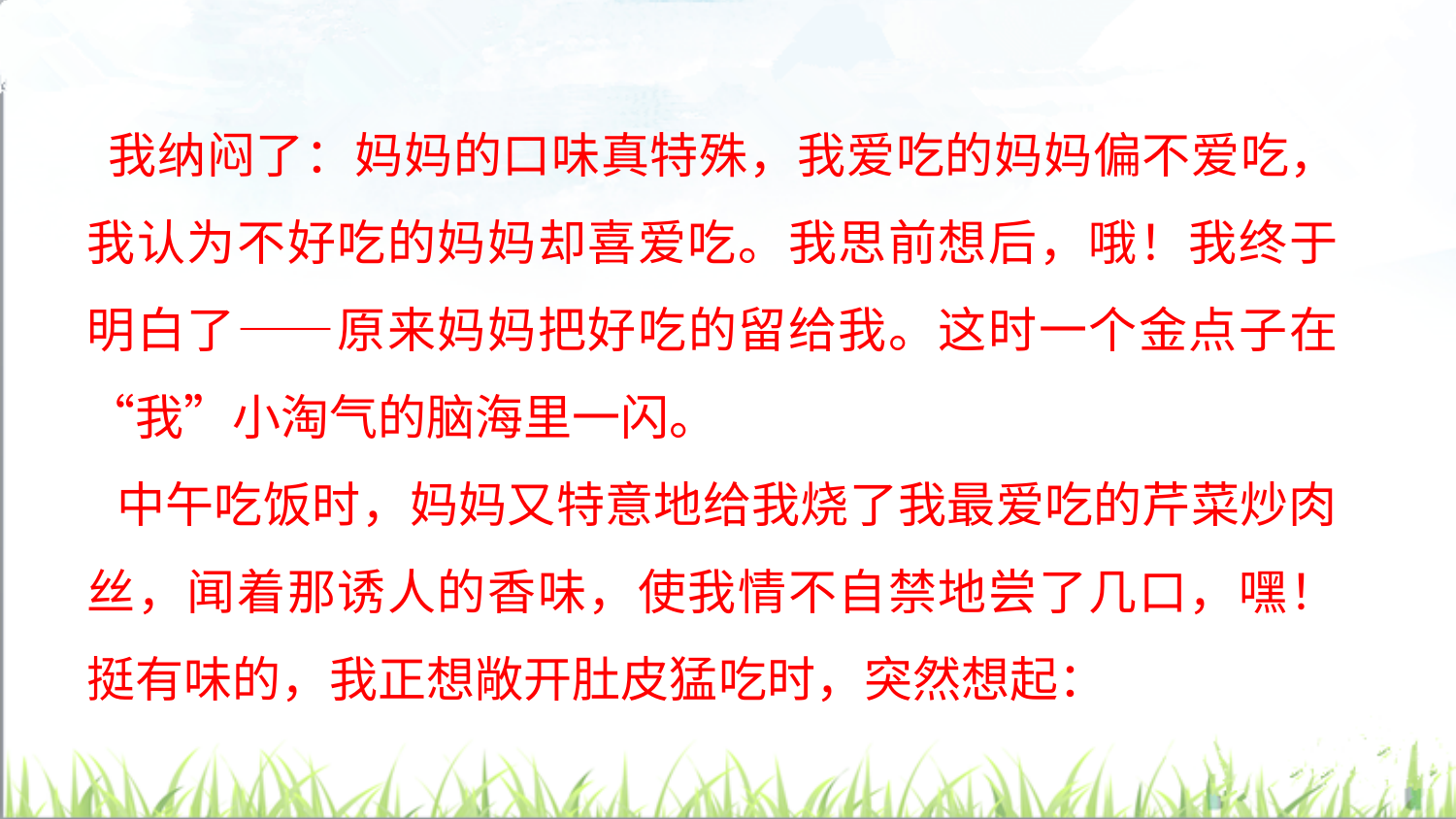

我纳闷了：妈妈的口味真特殊，我爱吃的妈妈偏不爱吃，我认为不好吃的妈妈却喜爱吃。我思前想后，哦！我终于明白了——原来妈妈把好吃的留给我。这时一个金点子在“我”小淘气的脑海里一闪。
        中午吃饭时，妈妈又特意地给我烧了我最爱吃的芹菜炒肉丝，闻着那诱人的香味，使我情不自禁地尝了几口，嘿！挺有味的，我正想敞开肚皮猛吃时，突然想起：